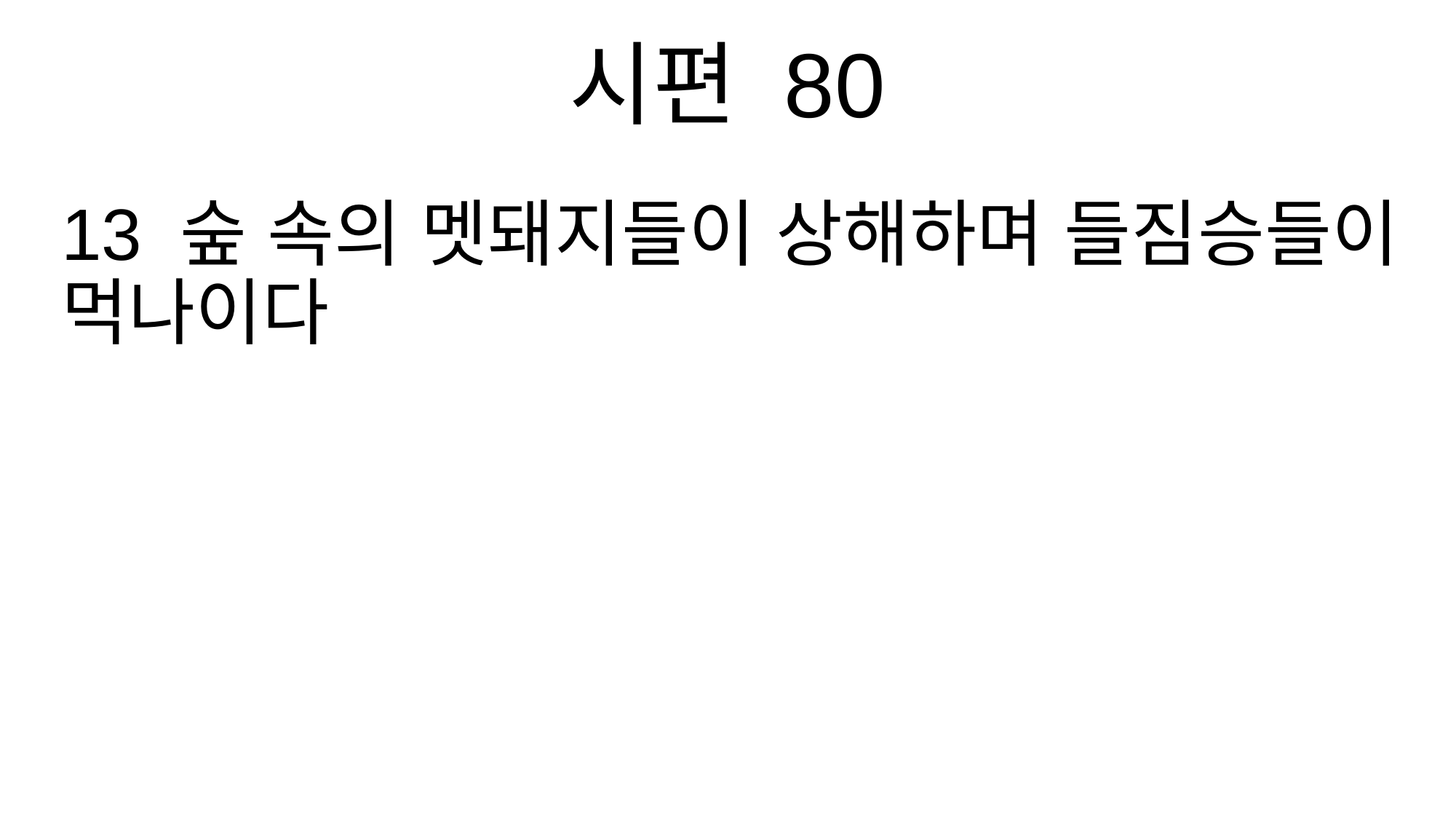

시편 80
13 숲 속의 멧돼지들이 상해하며 들짐승들이 먹나이다